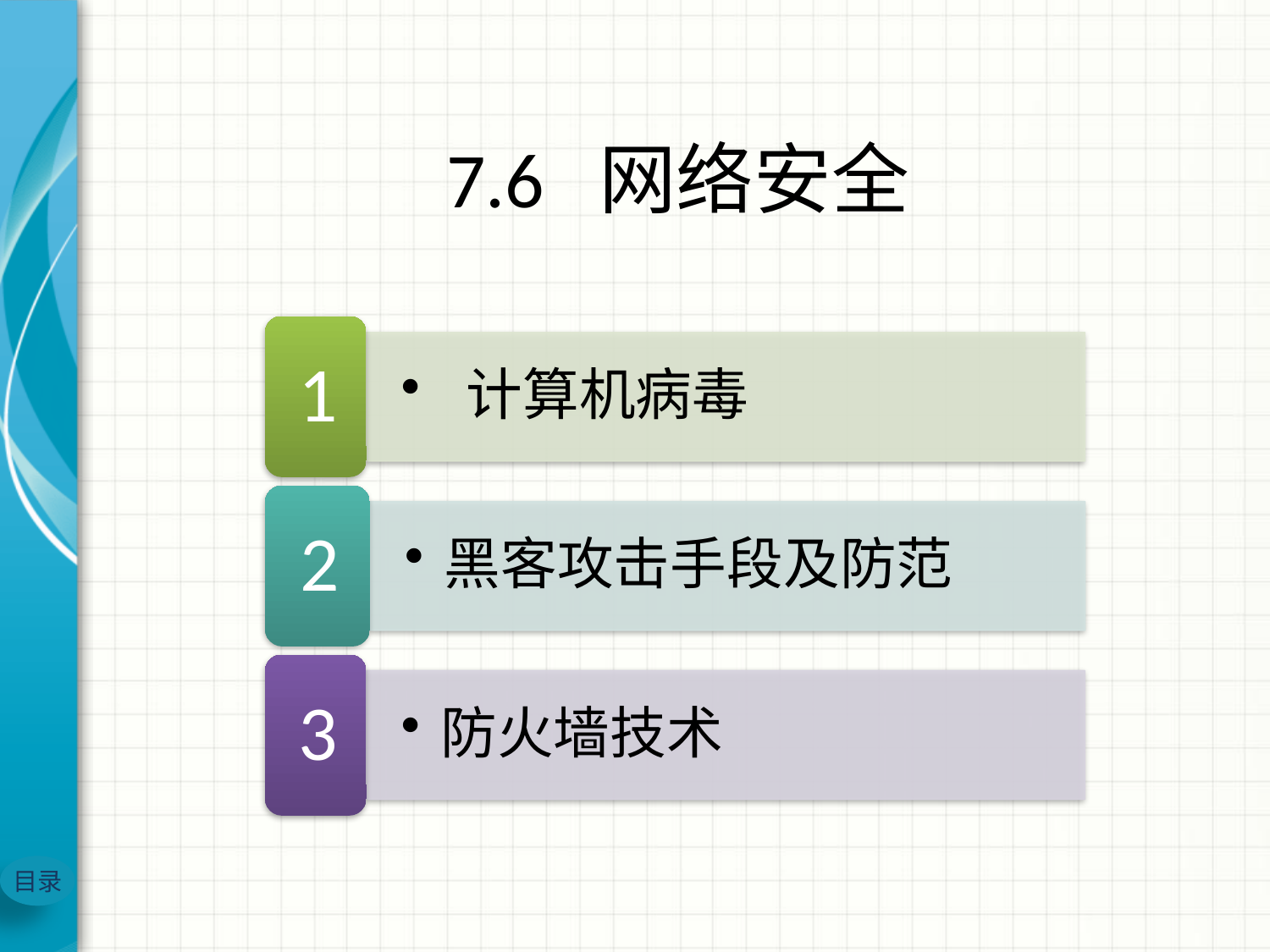

# 7.6  网络安全
 计算机病毒
1
黑客攻击手段及防范
2
防火墙技术
3